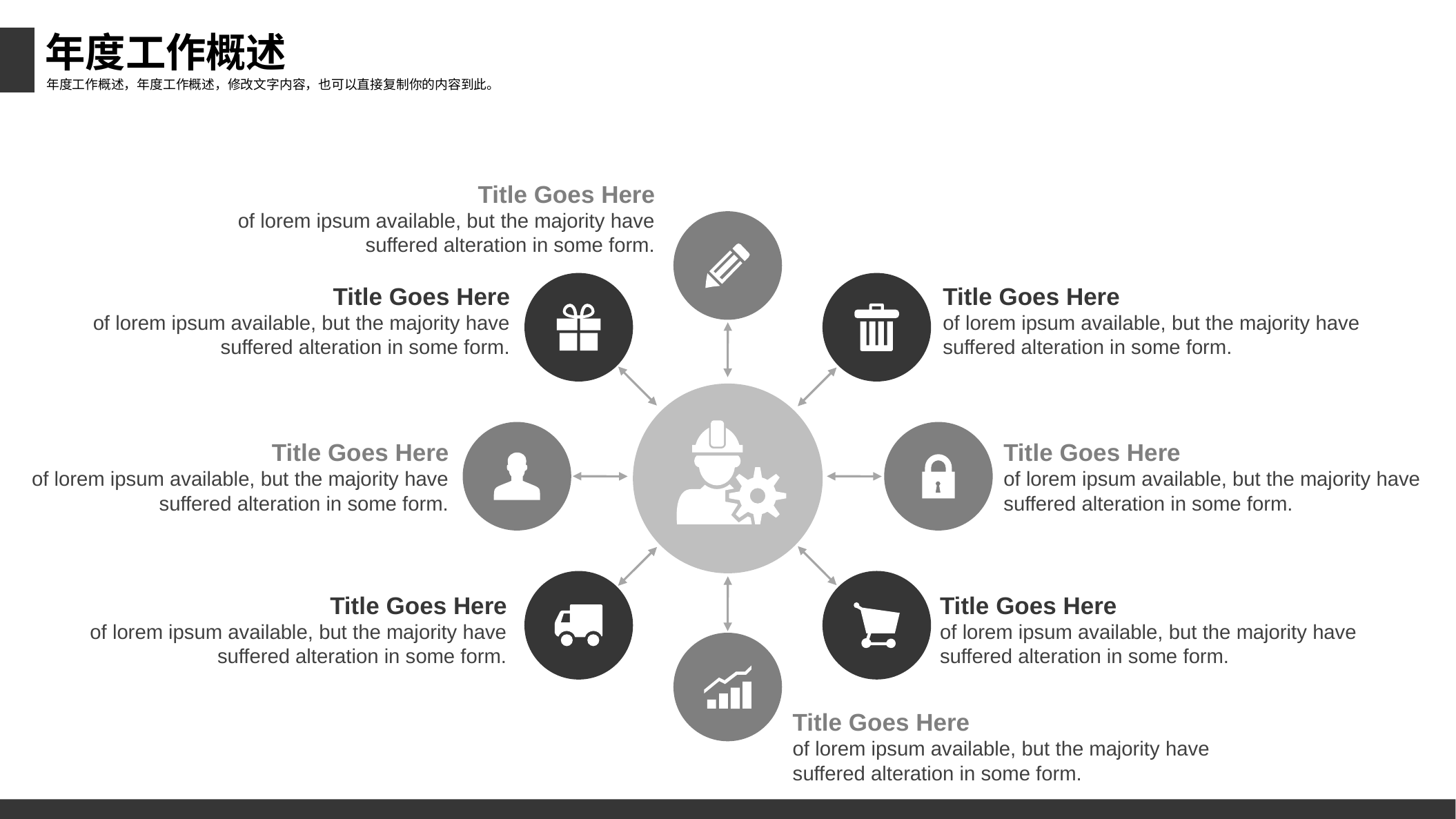

年度工作概述

年度工作概述，年度工作概述，修改文字内容，也可以直接复制你的内容到此。
Title Goes Here
of lorem ipsum available, but the majority have suffered alteration in some form.

Title Goes Here
of lorem ipsum available, but the majority have suffered alteration in some form.
Title Goes Here
of lorem ipsum available, but the majority have suffered alteration in some form.

Title Goes Here
of lorem ipsum available, but the majority have suffered alteration in some form.
Title Goes Here
of lorem ipsum available, but the majority have suffered alteration in some form.

Title Goes Here
of lorem ipsum available, but the majority have suffered alteration in some form.
Title Goes Here
of lorem ipsum available, but the majority have suffered alteration in some form.

Title Goes Here
of lorem ipsum available, but the majority have suffered alteration in some form.